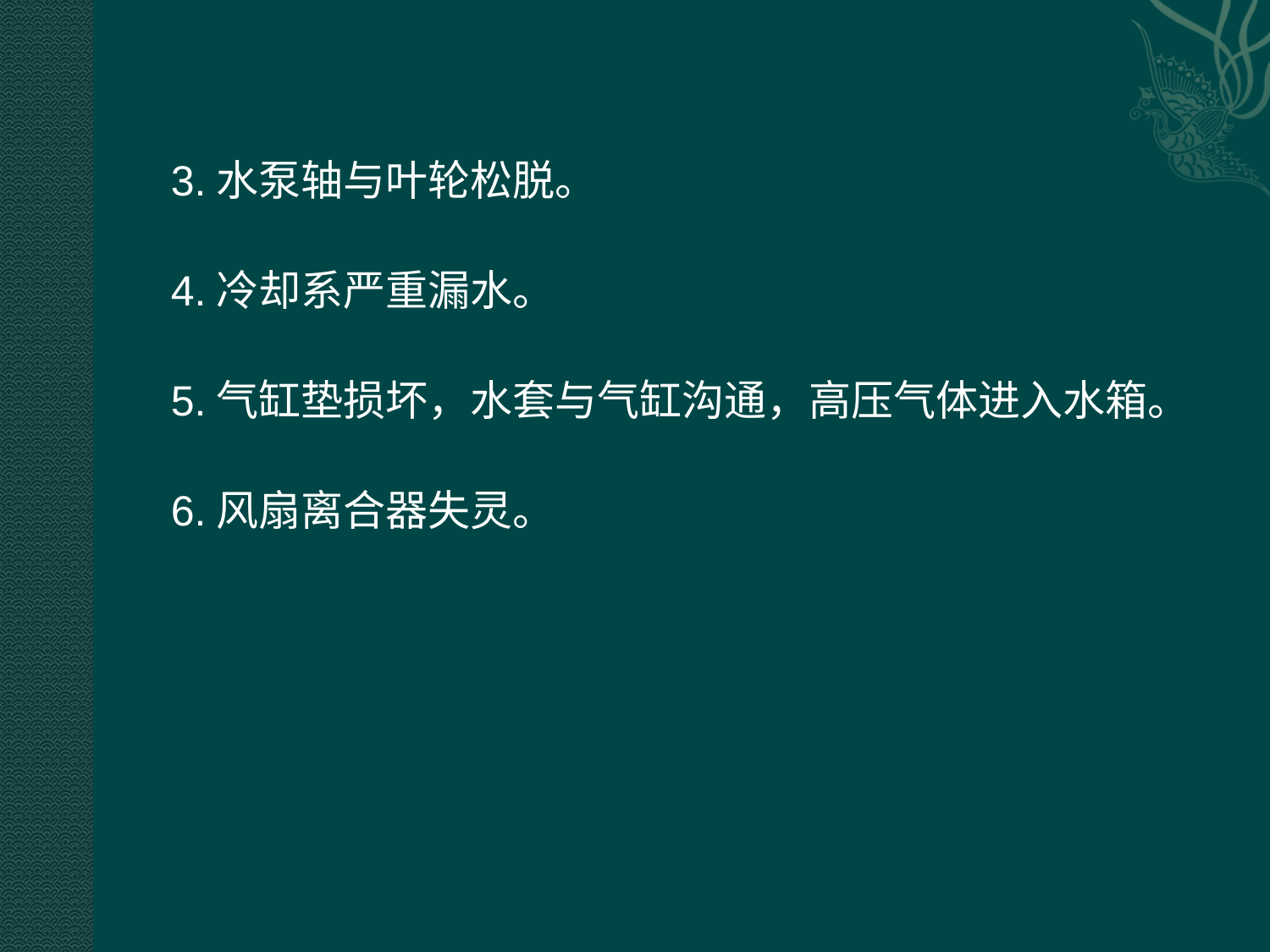

3.水泵轴与叶轮松脱。
4.冷却系严重漏水。
5.气缸垫损坏，水套与气缸沟通，高压气体进入水箱。
6.风扇离合器失灵。